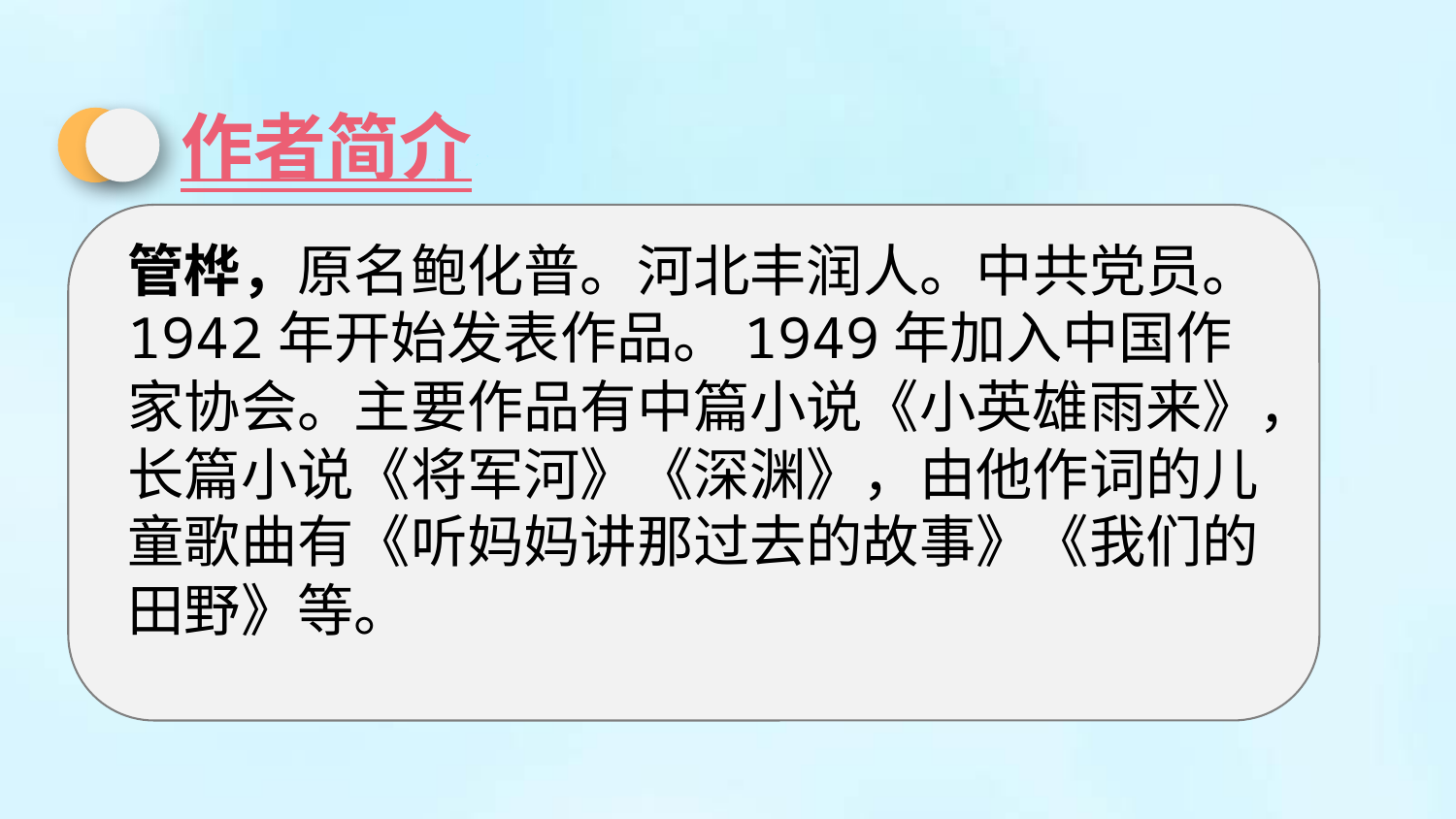

作者简介

管桦，原名鲍化普。河北丰润人。中共党员。1942年开始发表作品。1949年加入中国作家协会。主要作品有中篇小说《小英雄雨来》，长篇小说《将军河》《深渊》，由他作词的儿童歌曲有《听妈妈讲那过去的故事》《我们的田野》等。
https://www.ypppt.com/